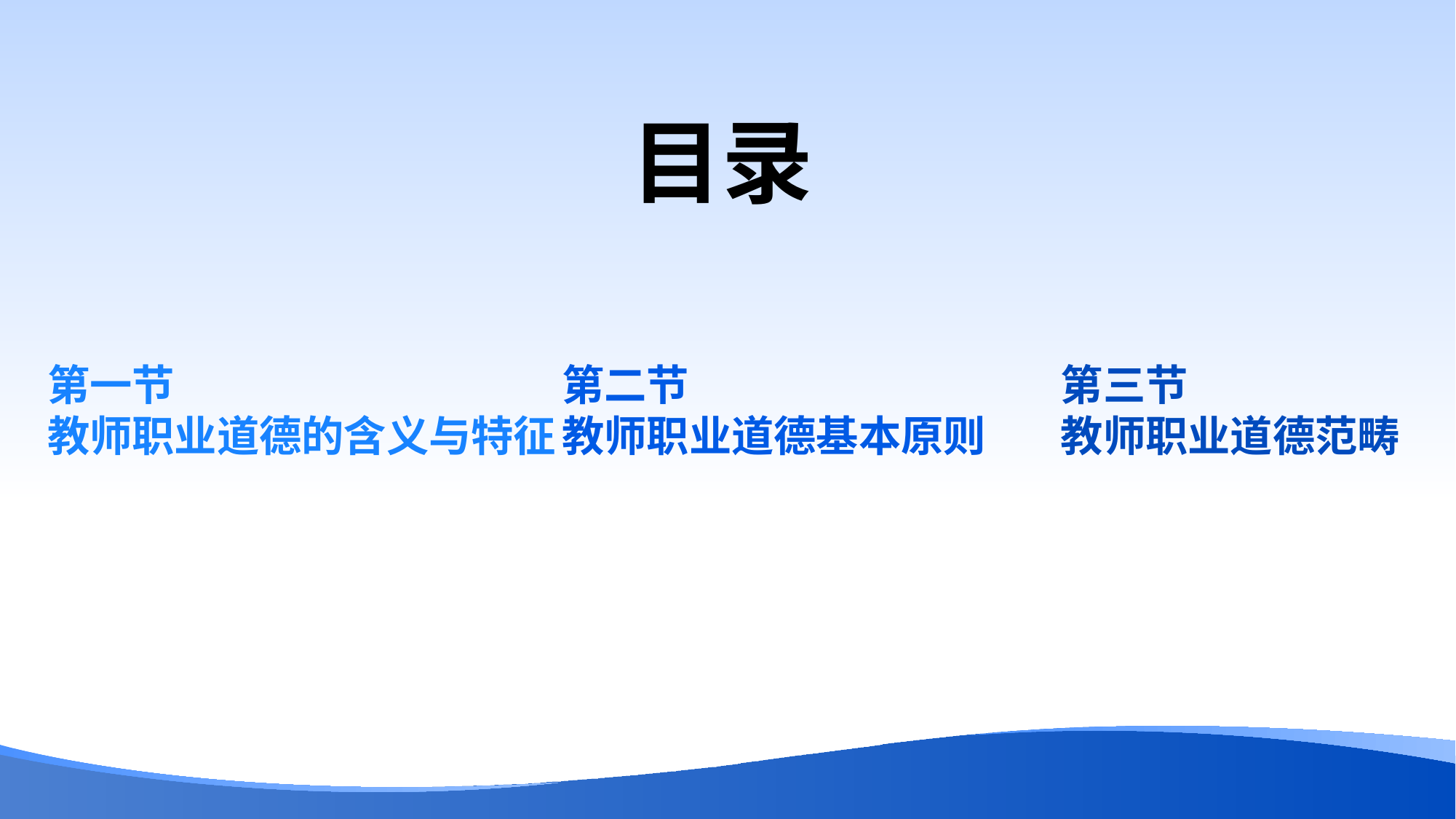

目录
第三节
教师职业道德范畴
第一节
教师职业道德的含义与特征
第二节
教师职业道德基本原则